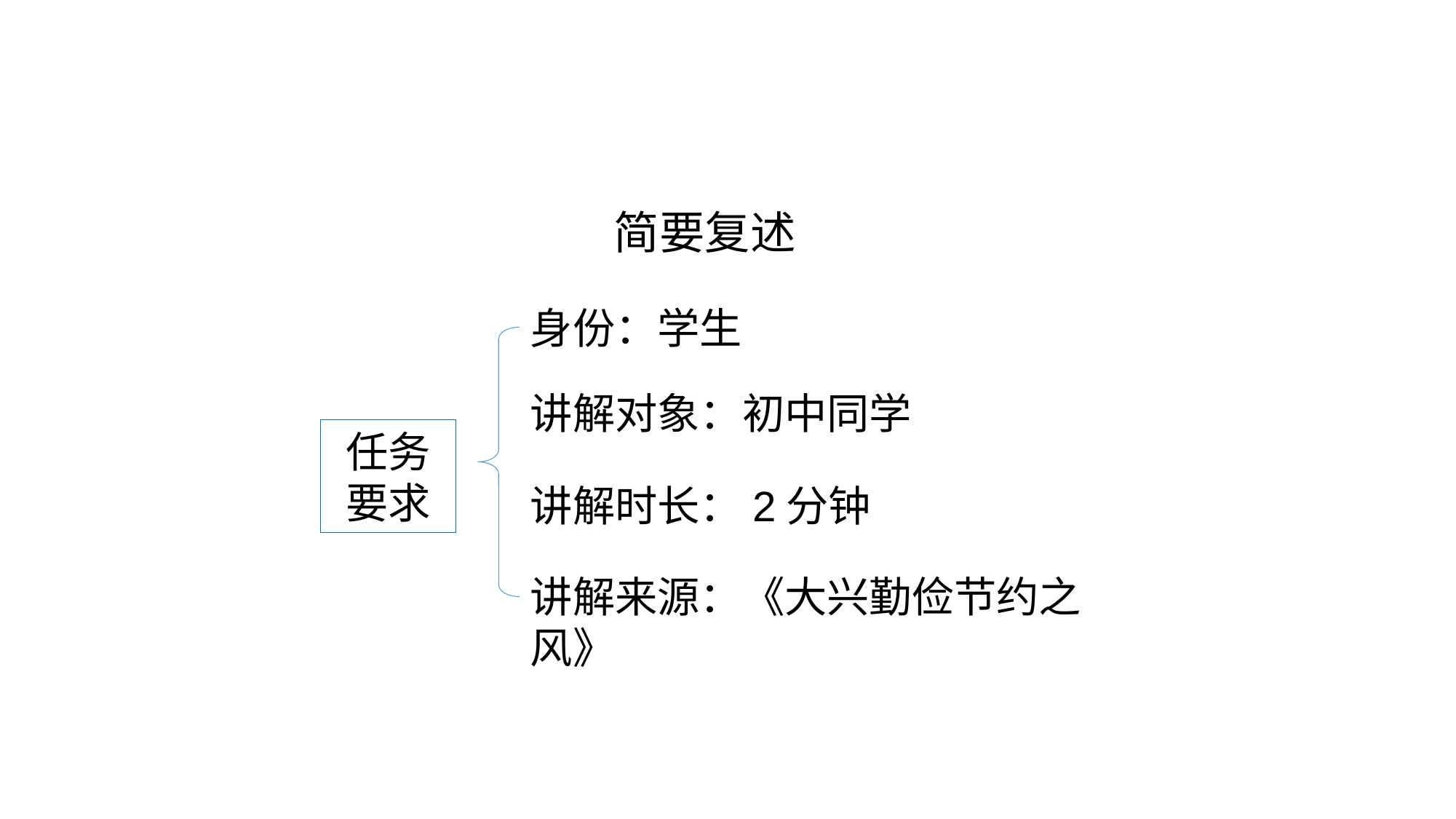

# 简要复述
身份：学生

讲解对象：初中同学
任务要求
讲解时长：2分钟
讲解来源：《大兴勤俭节约之风》